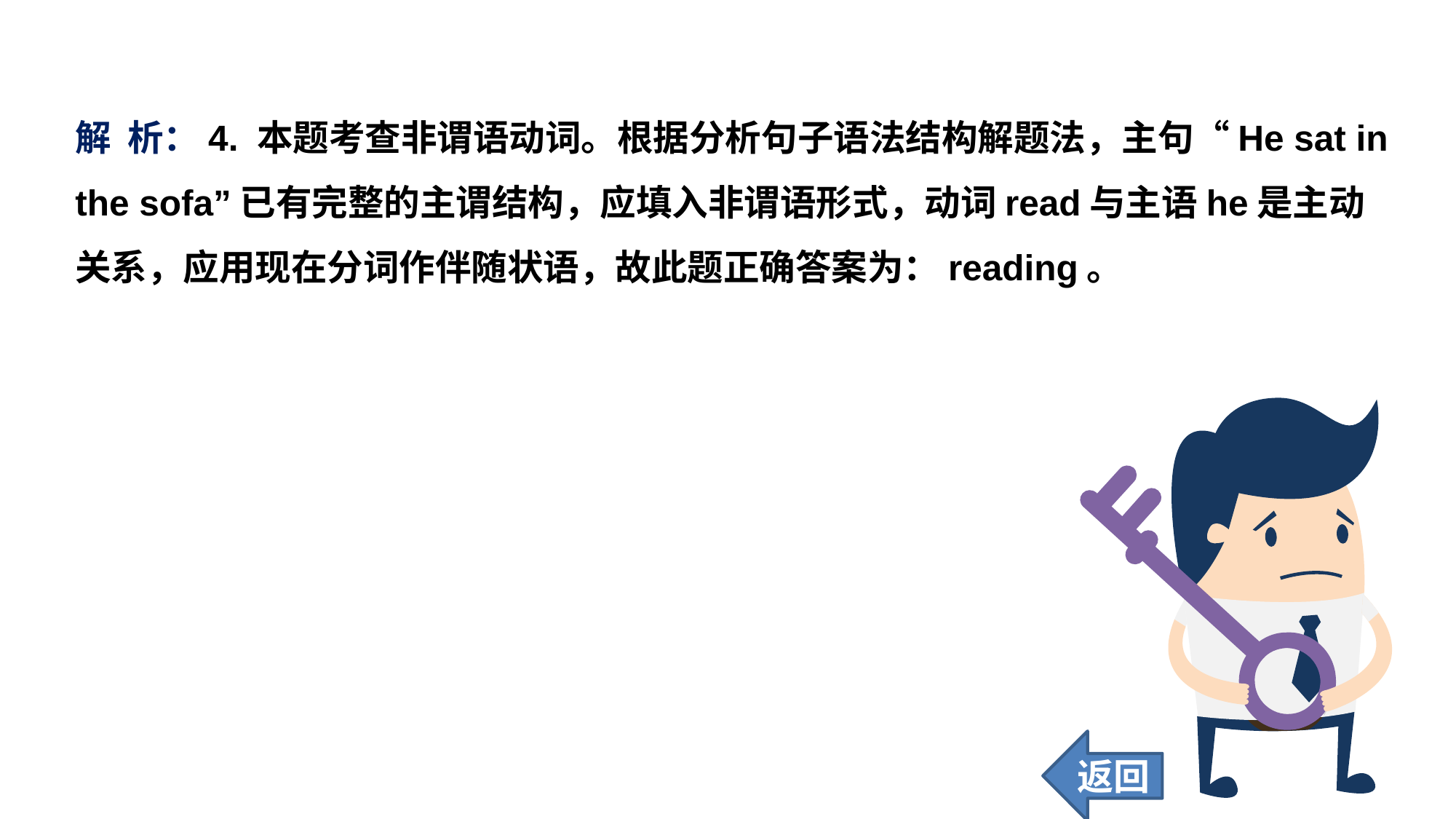

解  析：4. 本题考查非谓语动词。根据分析句子语法结构解题法，主句“He sat in the sofa”已有完整的主谓结构，应填入非谓语形式，动词read与主语he是主动关系，应用现在分词作伴随状语，故此题正确答案为：reading。

返回
68